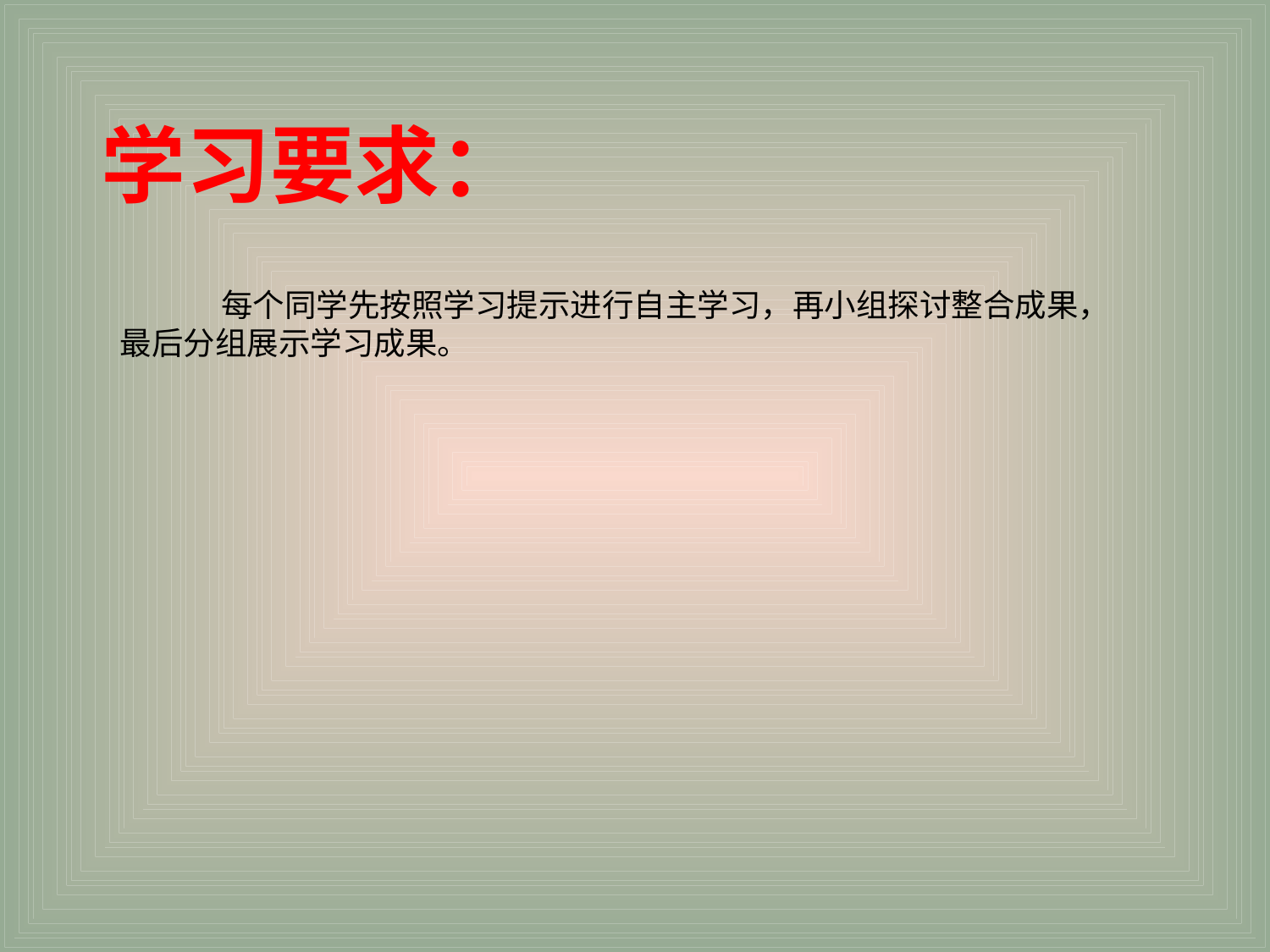

学习要求：
             每个同学先按照学习提示进行自主学习，再小组探讨整合成果，最后分组展示学习成果。